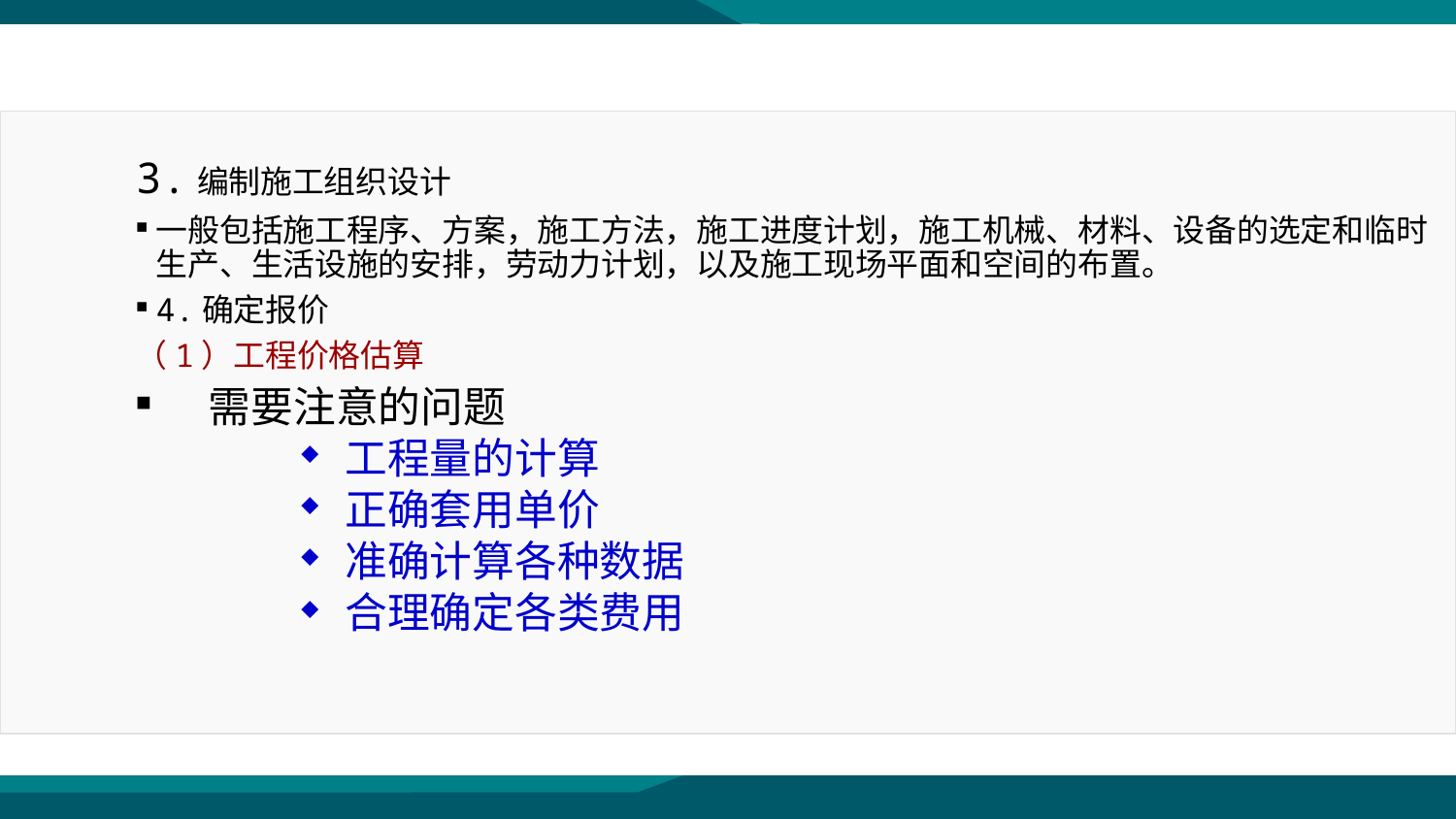

第三节 国内工程施工投标
3.编制施工组织设计
一般包括施工程序、方案，施工方法，施工进度计划，施工机械、材料、设备的选定和临时生产、生活设施的安排，劳动力计划，以及施工现场平面和空间的布置。
4.确定报价
（1）工程价格估算
需要注意的问题
工程量的计算
正确套用单价
准确计算各种数据
合理确定各类费用